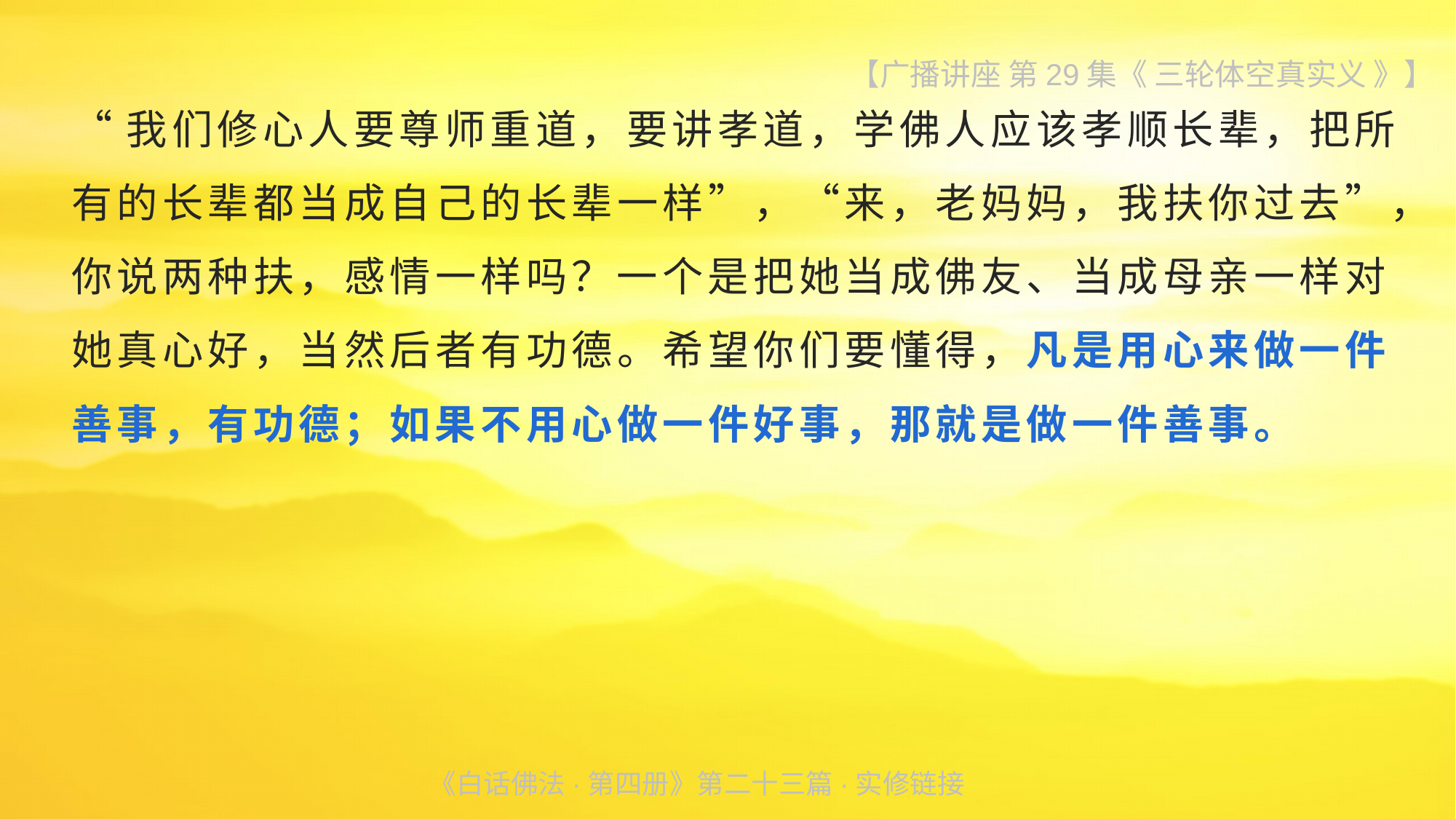

【广播讲座 第29集《 三轮体空真实义 》】
“我们修心人要尊师重道，要讲孝道，学佛人应该孝顺长辈，把所有的长辈都当成自己的长辈一样”，“来，老妈妈，我扶你过去”，你说两种扶，感情一样吗？一个是把她当成佛友、当成母亲一样对她真心好，当然后者有功德。希望你们要懂得，凡是用心来做一件善事，有功德；如果不用心做一件好事，那就是做一件善事。
《白话佛法·第四册》第二十三篇·实修链接